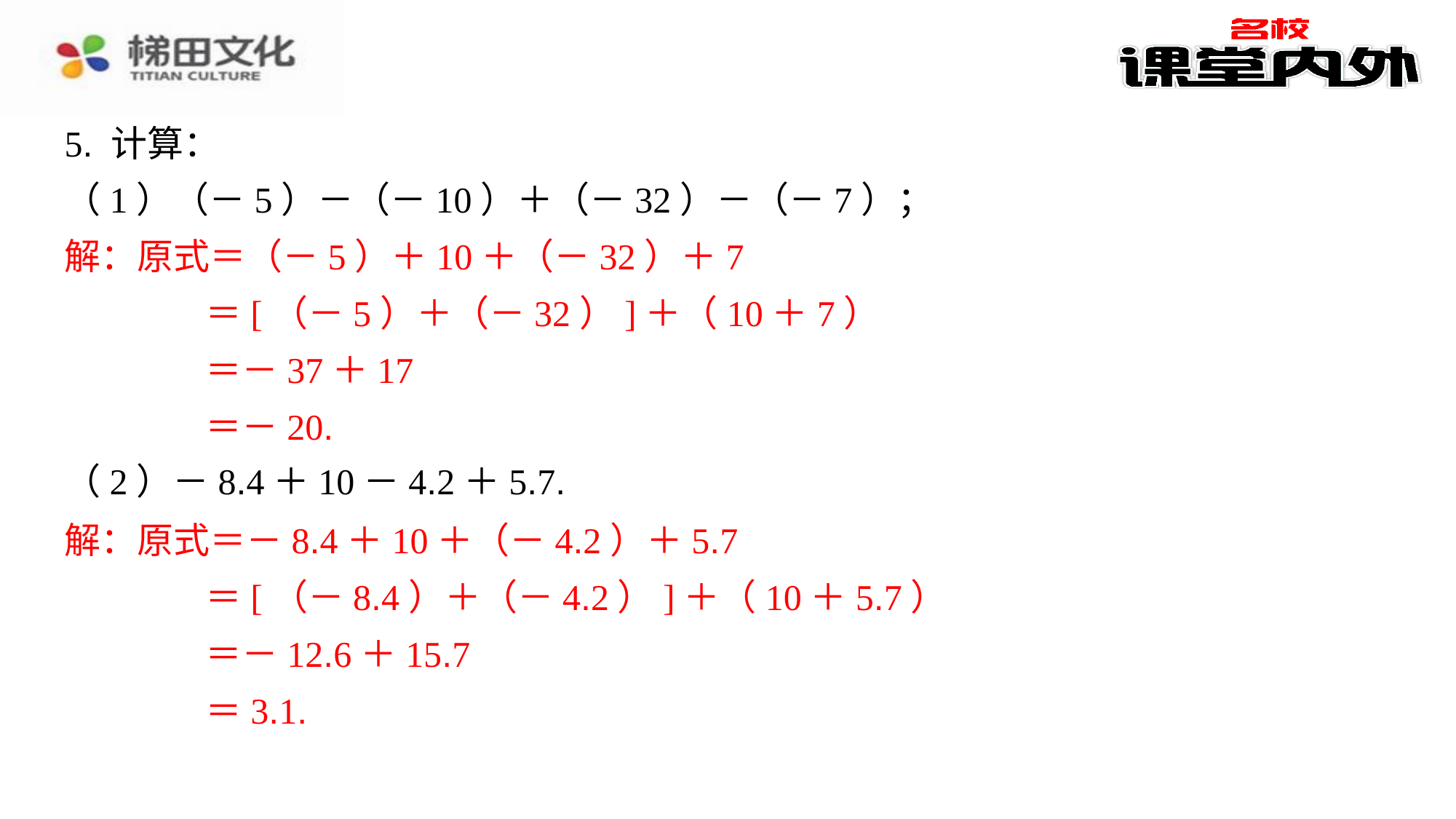

5. 计算：
（1）（－5）－（－10）＋（－32）－（－7）；
解：原式＝（－5）＋10＋（－32）＋7
＝[（－5）＋（－32）]＋（10＋7）
＝－37＋17
＝－20.
（2）－8.4＋10－4.2＋5.7.
解：原式＝－8.4＋10＋（－4.2）＋5.7
＝[（－8.4）＋（－4.2）]＋（10＋5.7）
＝－12.6＋15.7
＝3.1.
解：原式＝（－5）＋10＋（－32）＋7
＝[（－5）＋（－32）]＋（10＋7）
＝－37＋17
＝－20.
解：原式＝－8.4＋10＋（－4.2）＋5.7
＝[（－8.4）＋（－4.2）]＋（10＋5.7）
＝－12.6＋15.7
＝3.1.